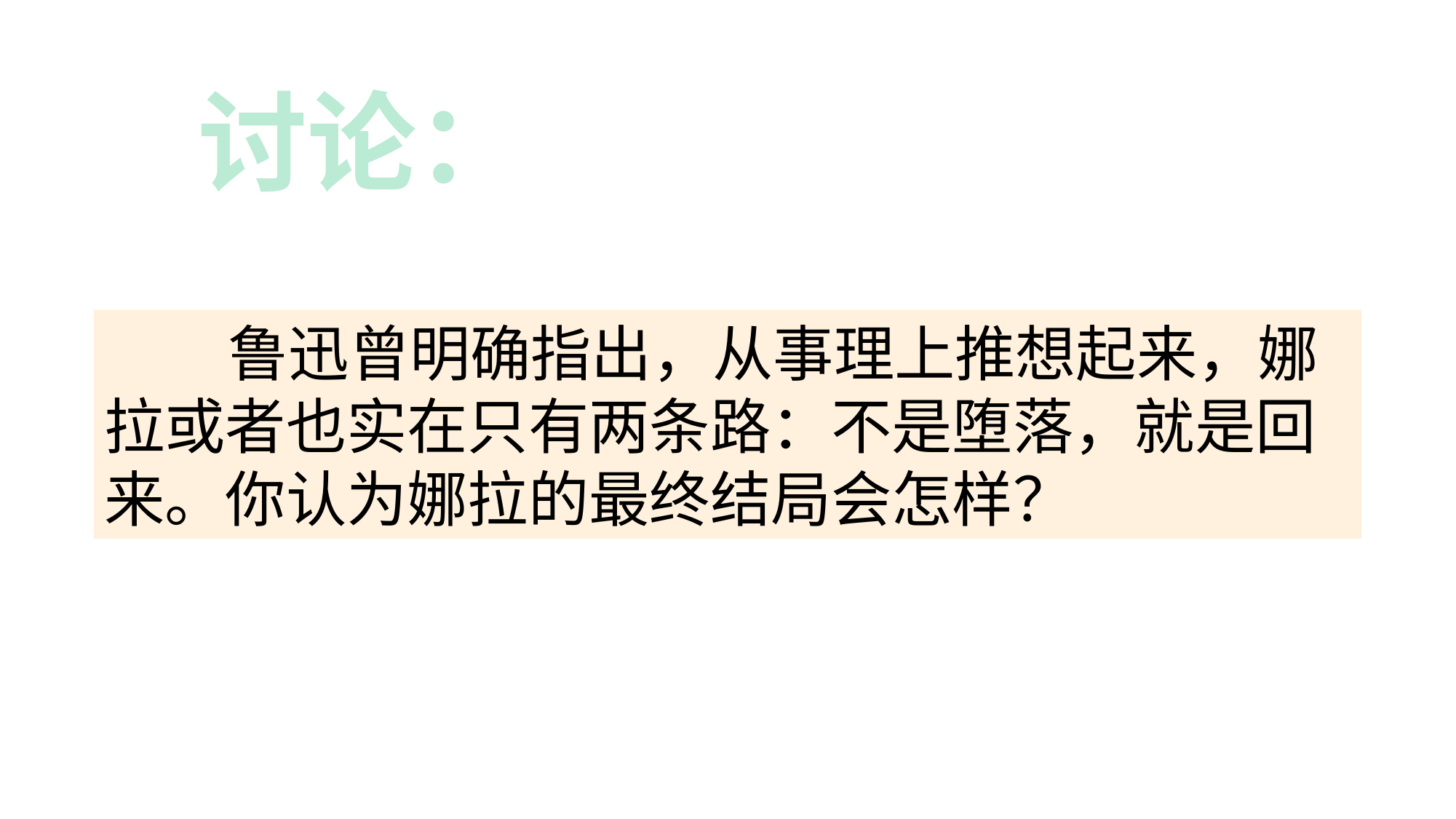

讨论：
        鲁迅曾明确指出，从事理上推想起来，娜拉或者也实在只有两条路：不是堕落，就是回来。你认为娜拉的最终结局会怎样？